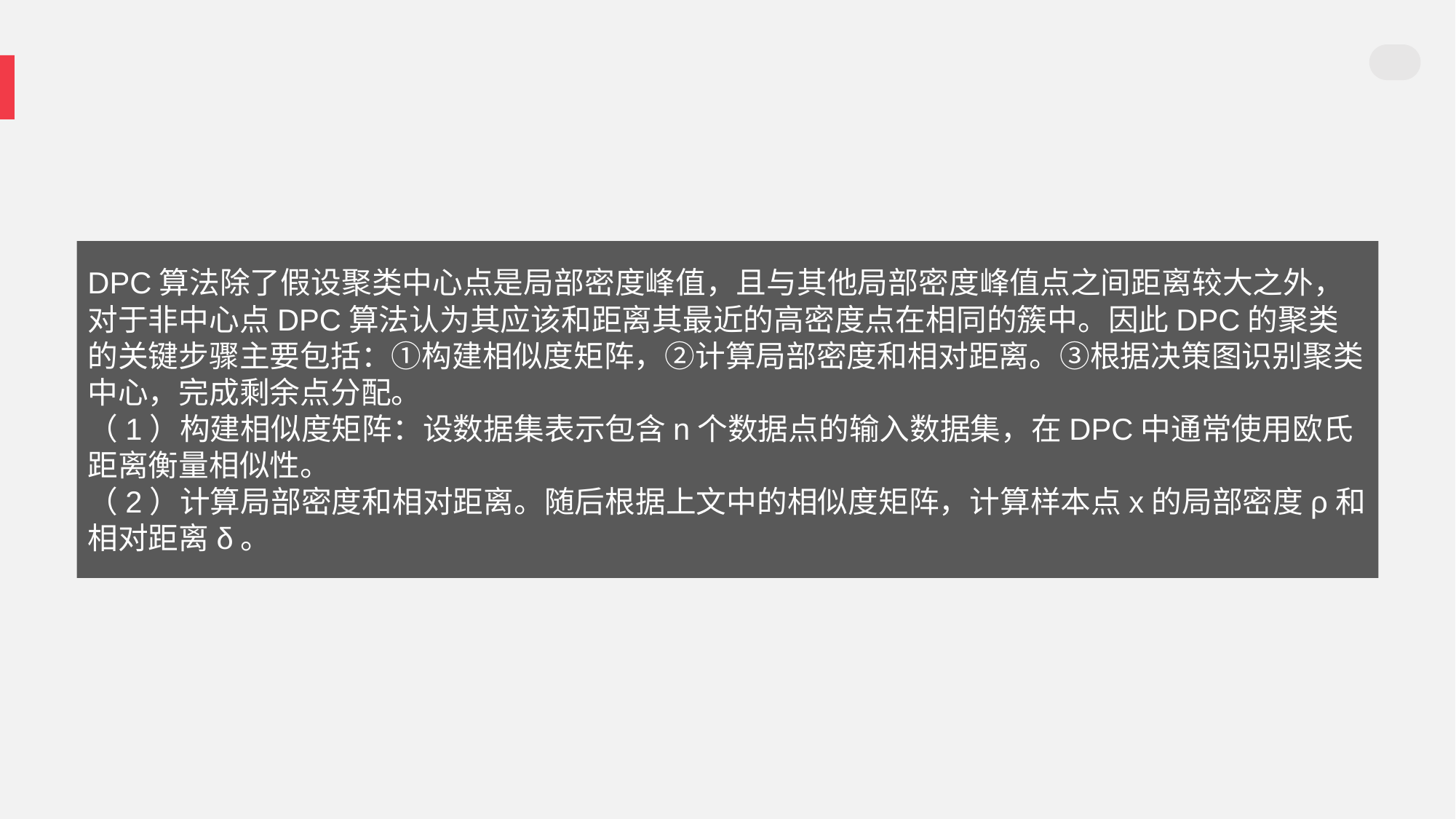

DPC算法除了假设聚类中心点是局部密度峰值，且与其他局部密度峰值点之间距离较大之外，对于非中心点DPC算法认为其应该和距离其最近的高密度点在相同的簇中。因此DPC的聚类的关键步骤主要包括：①构建相似度矩阵，②计算局部密度和相对距离。③根据决策图识别聚类中心，完成剩余点分配。
（1）构建相似度矩阵：设数据集表示包含n个数据点的输入数据集，在DPC中通常使用欧氏距离衡量相似性。
（2）计算局部密度和相对距离。随后根据上文中的相似度矩阵，计算样本点x的局部密度ρ和相对距离δ。